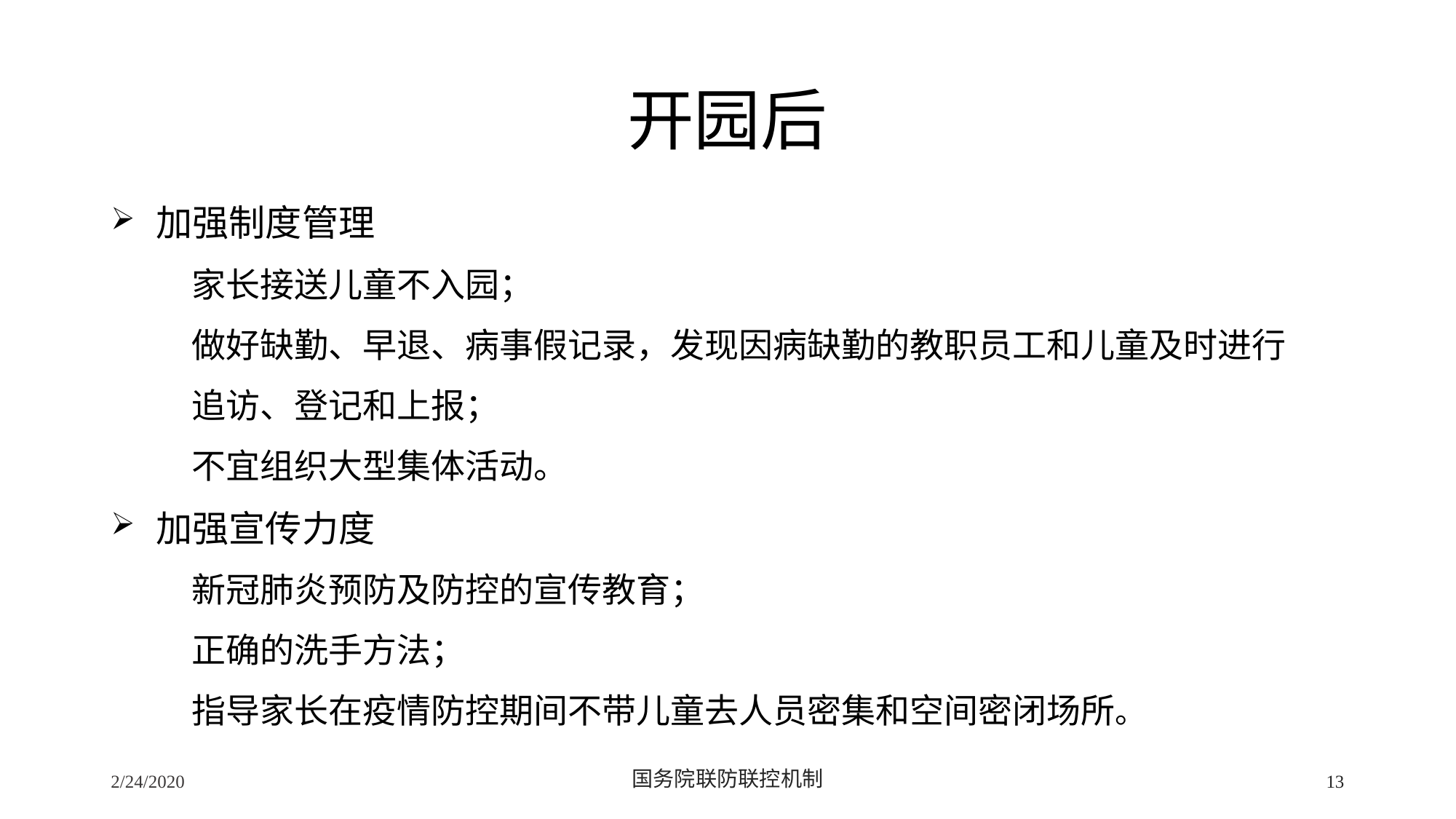

# 开园后
  加强制度管理
家长接送儿童不入园；
做好缺勤、早退、病事假记录，发现因病缺勤的教职员工和儿童及时进行
追访、登记和上报；
不宜组织大型集体活动。
  加强宣传力度
新冠肺炎预防及防控的宣传教育；
正确的洗手方法；
指导家长在疫情防控期间不带儿童去人员密集和空间密闭场所。
2/24/2020
国务院联防联控机制
13